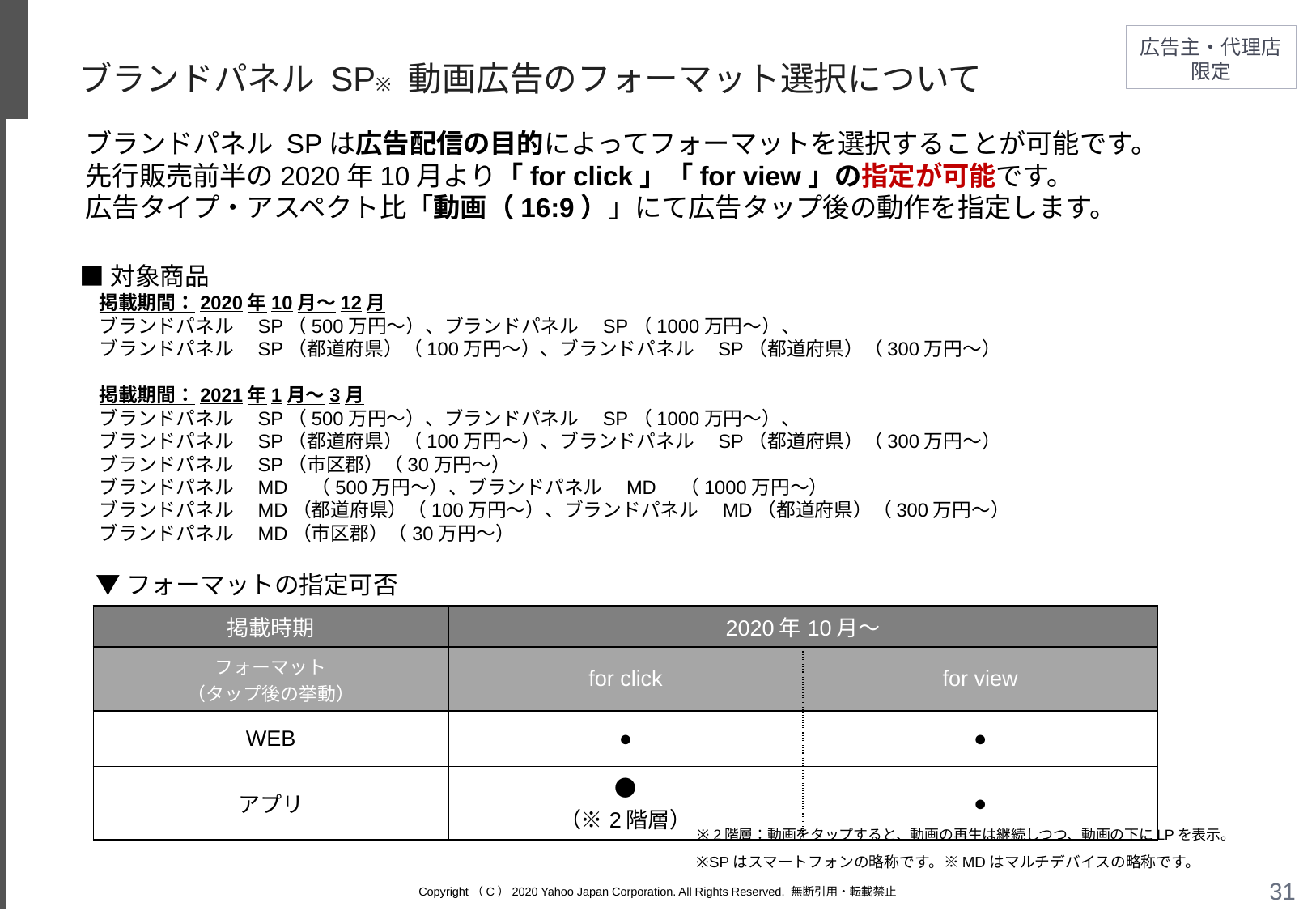

# ブランドパネル SP※ 動画広告のフォーマット選択について
ブランドパネル SPは広告配信の目的によってフォーマットを選択することが可能です。
先行販売前半の2020年10月より「for click」「for view」の指定が可能です。
広告タイプ・アスペクト比「動画（16:9）」にて広告タップ後の動作を指定します。

■対象商品
　掲載期間：2020年10月～12月
　ブランドパネル　SP（500万円〜）、ブランドパネル　SP（1000万円〜）、
　ブランドパネル　SP（都道府県）（100万円～）、ブランドパネル　SP（都道府県）（300万円～）

　掲載期間：2021年1月～3月
　ブランドパネル　SP（500万円〜）、ブランドパネル　SP（1000万円〜）、
　ブランドパネル　SP（都道府県）（100万円～）、ブランドパネル　SP（都道府県）（300万円～）
　ブランドパネル　SP（市区郡）（30万円～）
　ブランドパネル　MD　（500万円～）、ブランドパネル　MD　（1000万円～）
　ブランドパネル　MD（都道府県）（100万円～）、ブランドパネル　MD（都道府県）（300万円～）
　ブランドパネル　MD（市区郡）（30万円～）
▼フォーマットの指定可否
| 掲載時期 | 2020年10月～ |  |
| --- | --- | --- |
| フォーマット （タップ後の挙動） | for click | for view |
| WEB | ● | ● |
| アプリ | ● （※2階層） | ● |
※ 2階層：動画をタップすると、動画の再生は継続しつつ、動画の下にLPを表示。
※SPはスマートフォンの略称です。※MDはマルチデバイスの略称です。
Copyright（C）2020 Yahoo Japan Corporation. All Rights Reserved. 無断引用・転載禁止